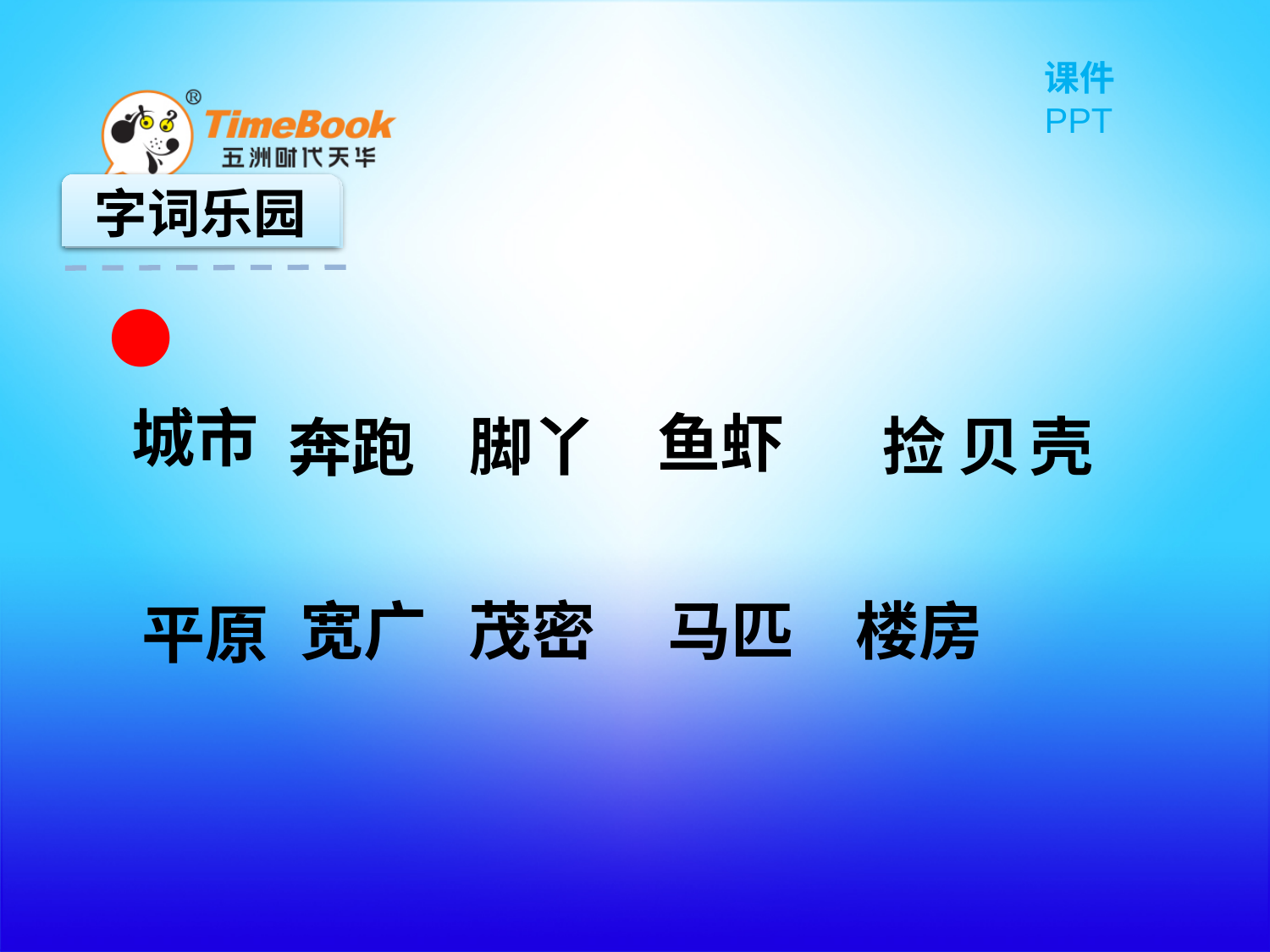

字词乐园

奔跑

城市

脚丫

捡
贝
壳
鱼虾

平原

茂密

宽广
马匹

楼房